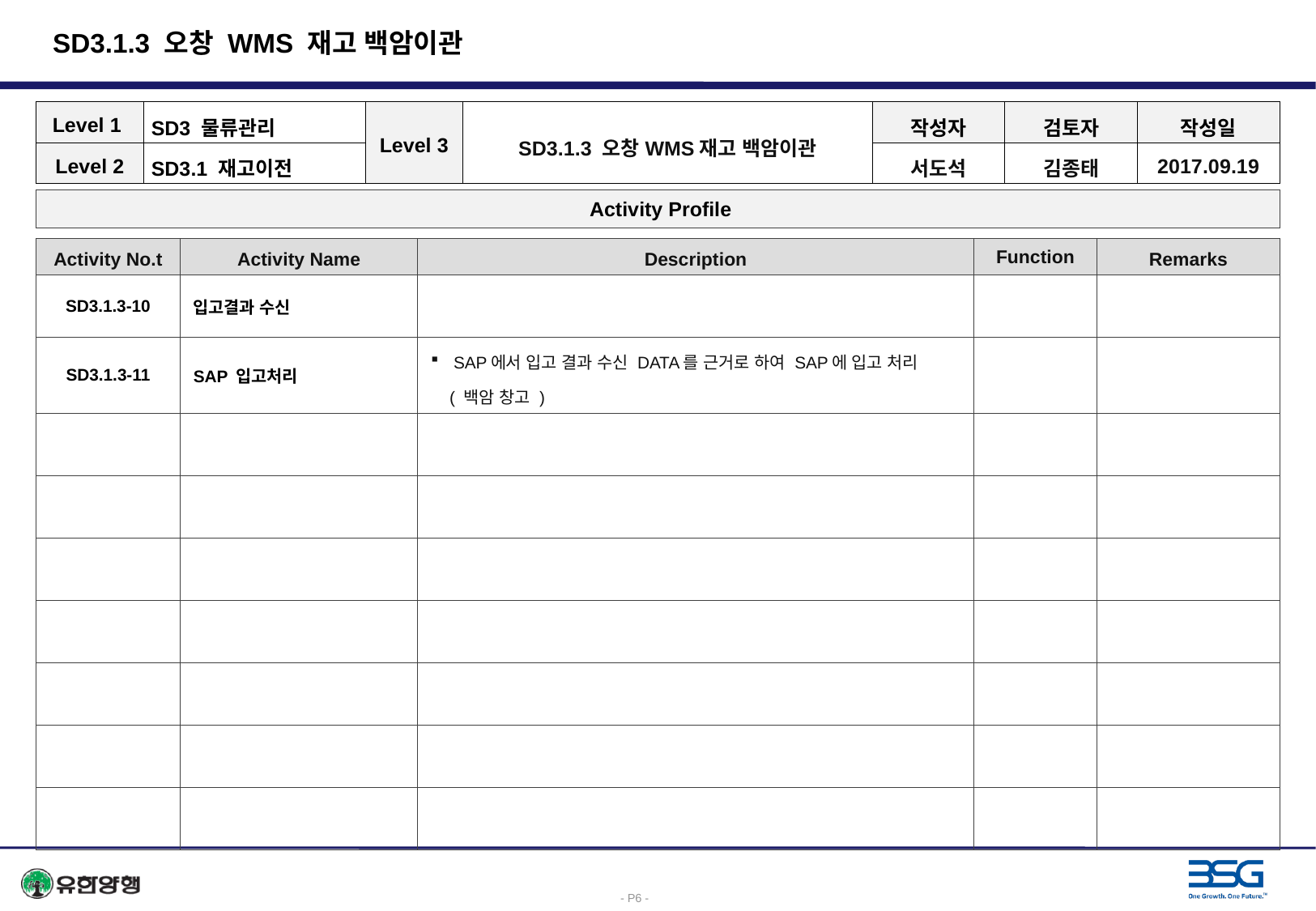

# SD3.1.3 오창 WMS 재고 백암이관
| Level 1 | SD3 물류관리 | Level 3 | SD3.1.3 오창WMS재고 백암이관 | 작성자 | 검토자 | 작성일 |
| --- | --- | --- | --- | --- | --- | --- |
| Level 2 | SD3.1 재고이전 |  |  | 서도석 | 김종태 | 2017.09.19 |
 Activity Profile
| Activity No.t | Activity Name | Description | Function | Remarks |
| --- | --- | --- | --- | --- |
| SD3.1.3-10 | 입고결과 수신 |  |  |  |
| SD3.1.3-11 | SAP 입고처리 | SAP에서 입고 결과 수신 DATA를 근거로 하여 SAP에 입고 처리 ( 백암 창고 ) |  |  |
|  |  |  |  |  |
|  |  |  |  |  |
|  |  |  |  |  |
|  |  |  |  |  |
|  |  |  |  |  |
|  |  |  |  |  |
|  |  |  |  |  |